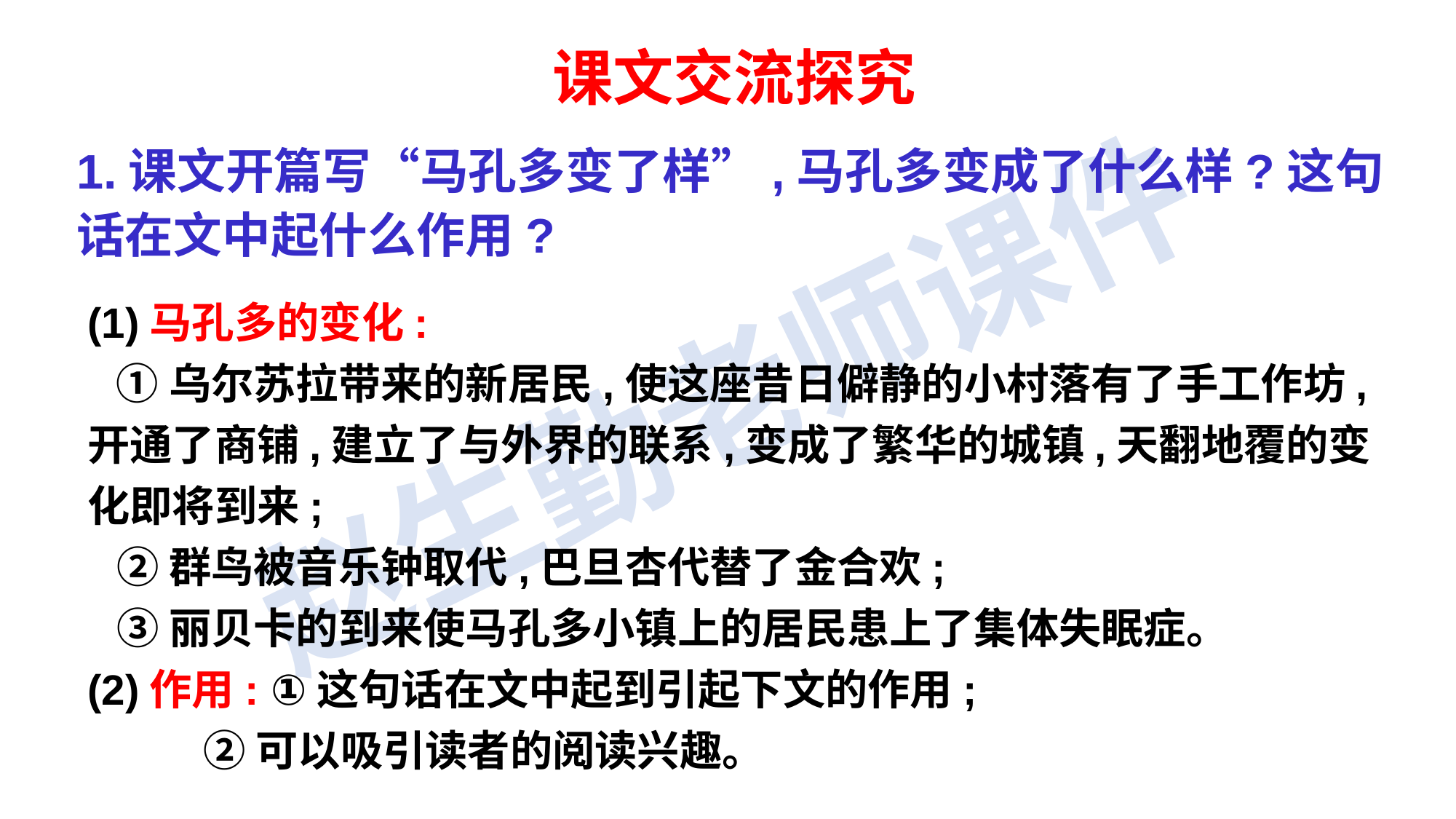

课文交流探究
1.课文开篇写“马孔多变了样”,马孔多变成了什么样?这句话在文中起什么作用?
(1)马孔多的变化:
   ①乌尔苏拉带来的新居民,使这座昔日僻静的小村落有了手工作坊,开通了商铺,建立了与外界的联系,变成了繁华的城镇,天翻地覆的变化即将到来;
   ②群鸟被音乐钟取代,巴旦杏代替了金合欢;
   ③丽贝卡的到来使马孔多小镇上的居民患上了集体失眠症。
(2)作用: ①这句话在文中起到引起下文的作用;
            ②可以吸引读者的阅读兴趣。